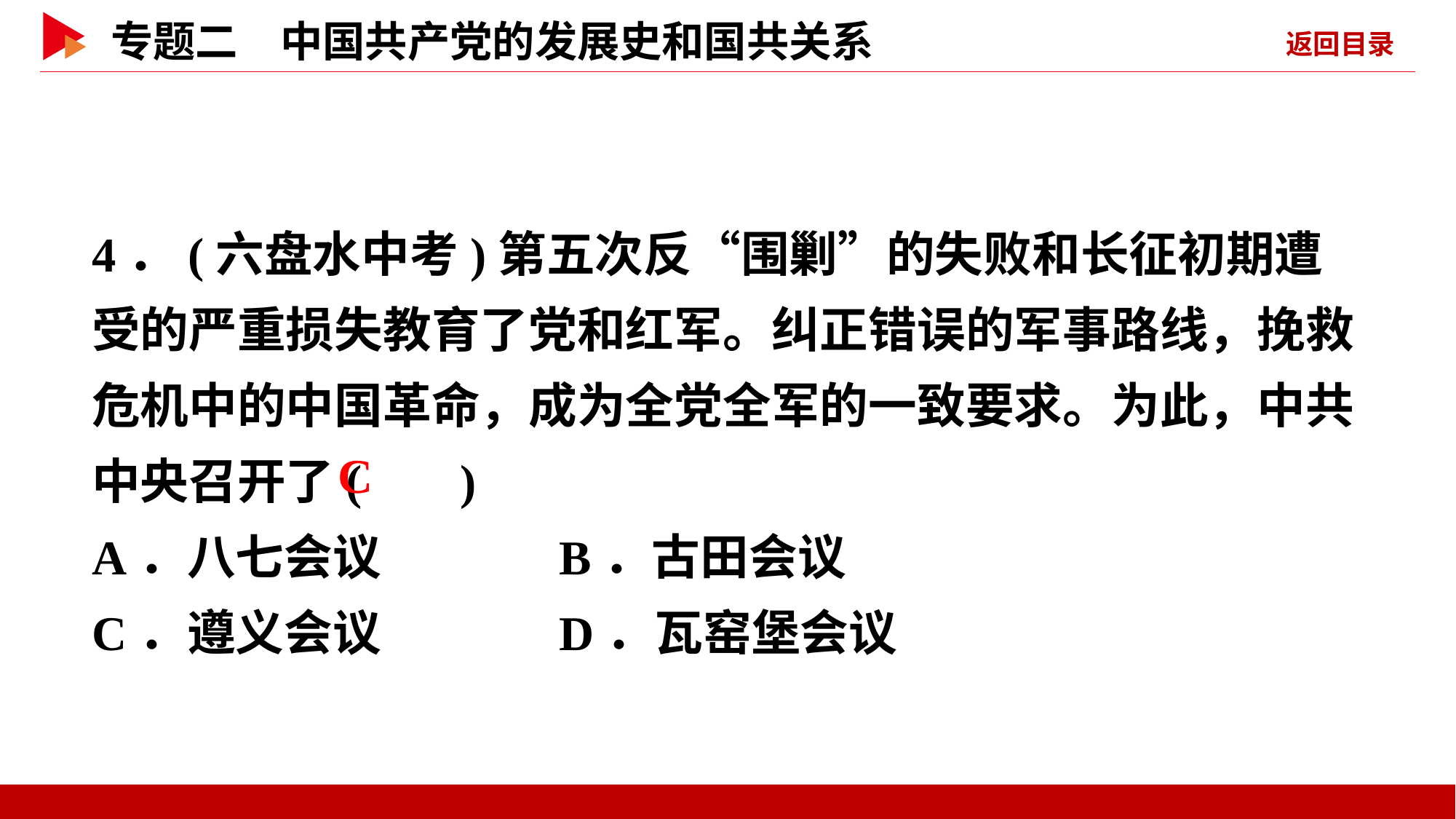

4．(六盘水中考)第五次反“围剿”的失败和长征初期遭受的严重损失教育了党和红军。纠正错误的军事路线，挽救危机中的中国革命，成为全党全军的一致要求。为此，中共中央召开了(        )
A．八七会议               B．古田会议
C．遵义会议               D．瓦窑堡会议
   C